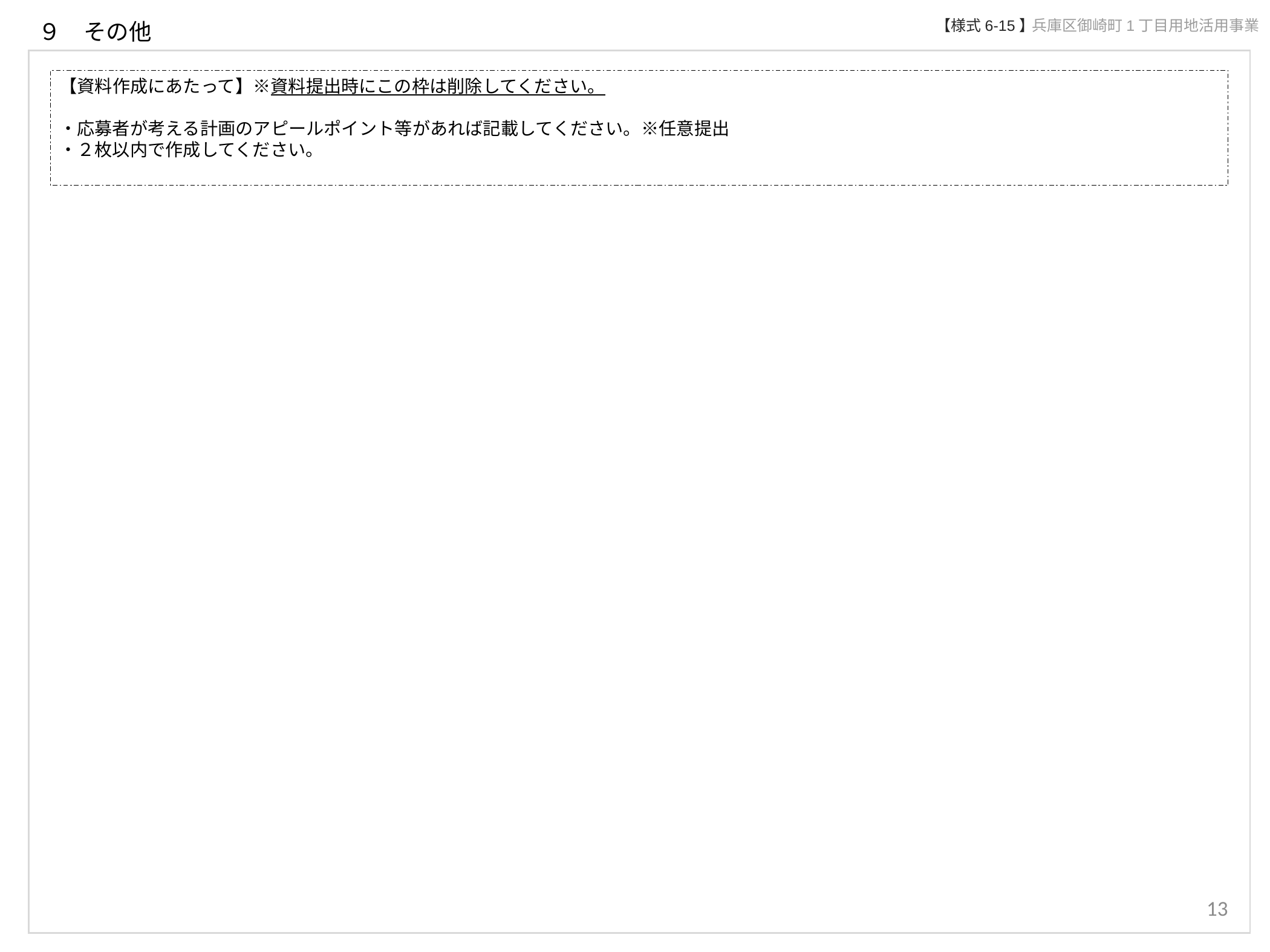

【様式6-15】
兵庫区御崎町1丁目用地活用事業
９　その他

【資料作成にあたって】※資料提出時にこの枠は削除してください。

・応募者が考える計画のアピールポイント等があれば記載してください。※任意提出
・２枚以内で作成してください。

13